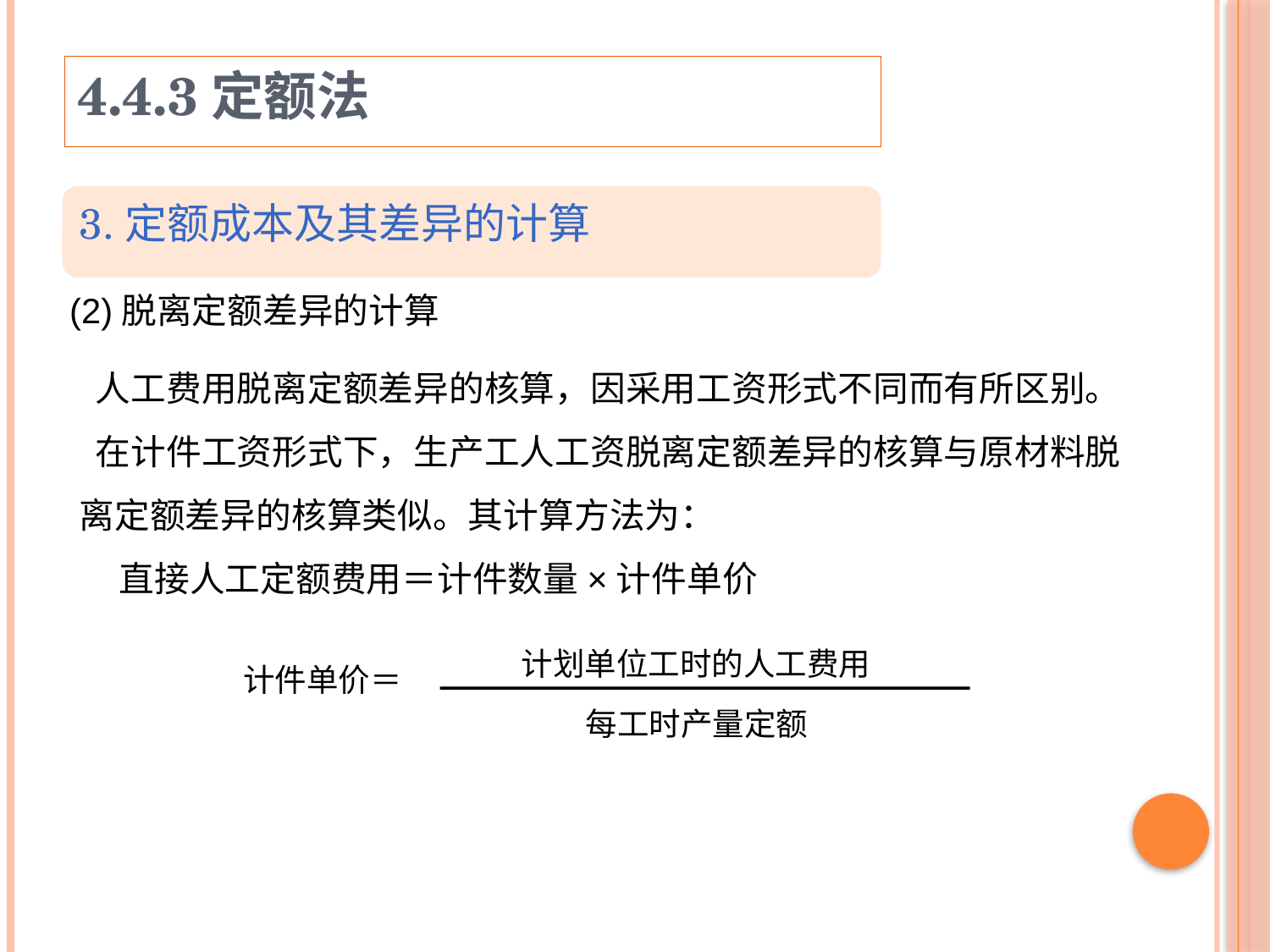

4.4.3定额法
3.定额成本及其差异的计算
(2)脱离定额差异的计算
 人工费用脱离定额差异的核算，因采用工资形式不同而有所区别。
 在计件工资形式下，生产工人工资脱离定额差异的核算与原材料脱离定额差异的核算类似。其计算方法为：
    直接人工定额费用＝计件数量×计件单价
计划单位工时的人工费用
计件单价＝

每工时产量定额